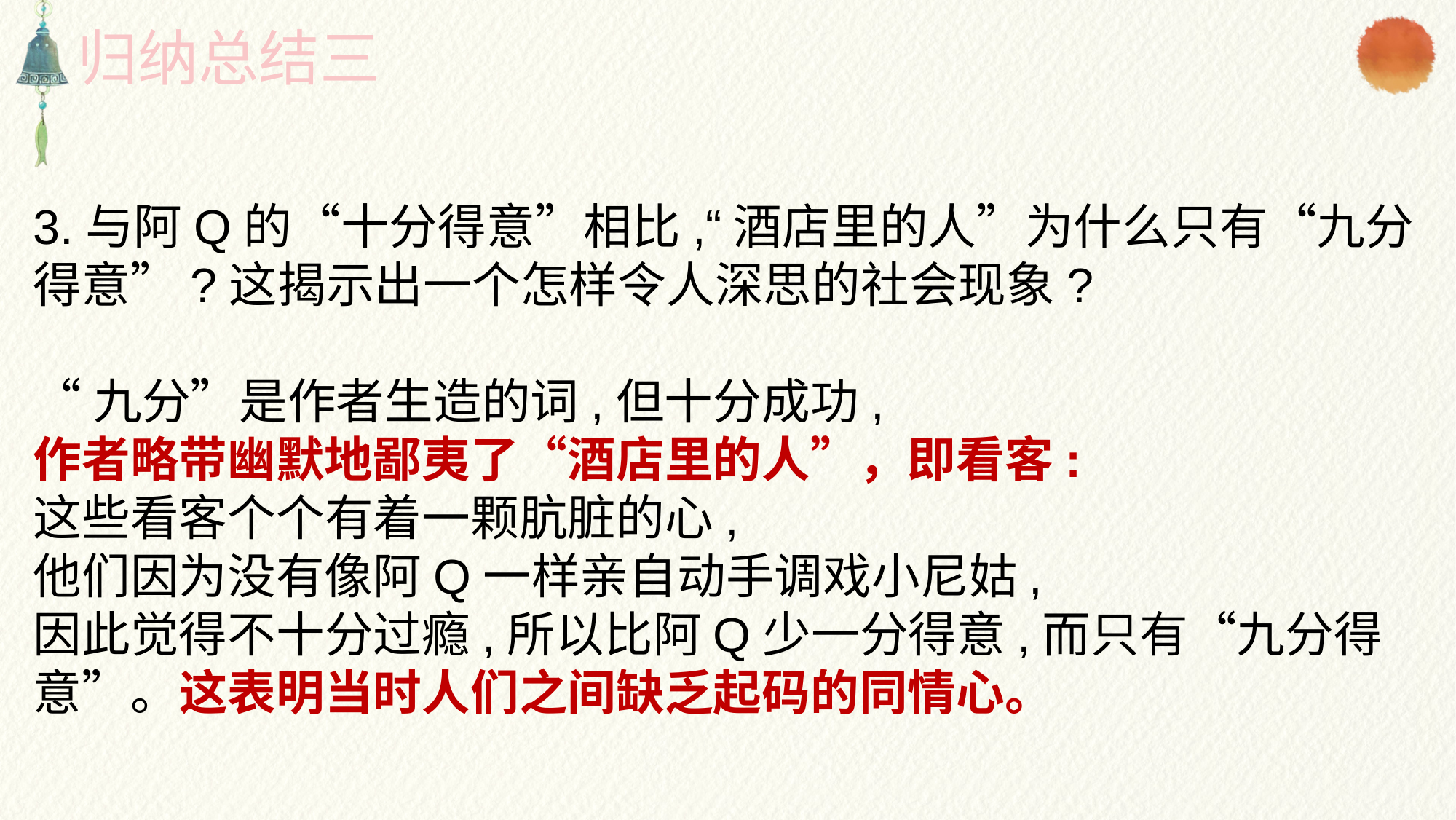

归纳总结三
3.与阿Q的“十分得意”相比,“酒店里的人”为什么只有“九分得意”?这揭示出一个怎样令人深思的社会现象?

“九分”是作者生造的词,但十分成功,
作者略带幽默地鄙夷了“酒店里的人”，即看客:
这些看客个个有着一颗肮脏的心,
他们因为没有像阿Q一样亲自动手调戏小尼姑,
因此觉得不十分过瘾,所以比阿Q少一分得意,而只有“九分得意”。这表明当时人们之间缺乏起码的同情心。